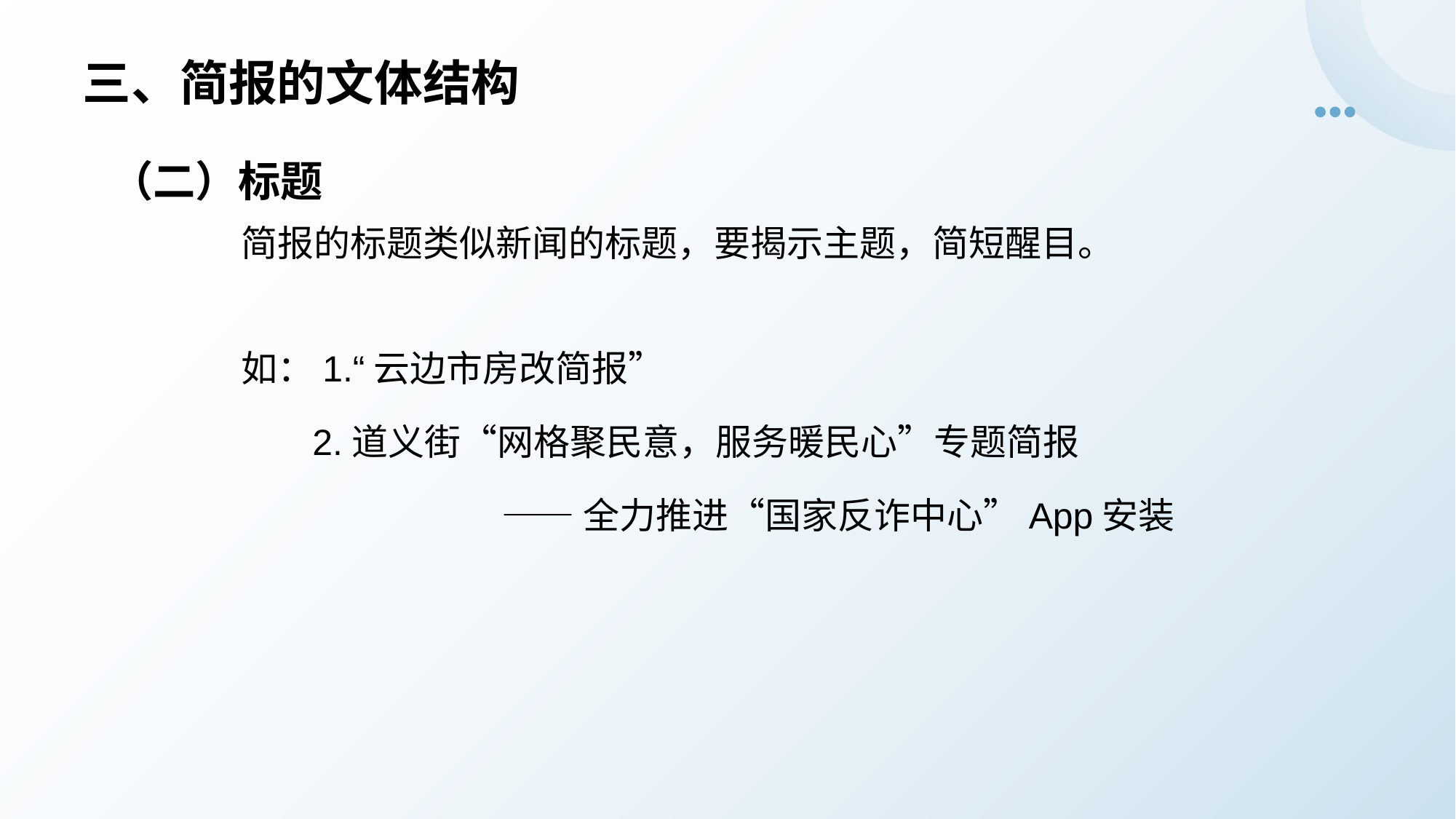

# 三、简报的文体结构
（二）标题
简报的标题类似新闻的标题，要揭示主题，简短醒目。

如：1.“云边市房改简报”
       2.道义街“网格聚民意，服务暖民心”专题简报
——全力推进“国家反诈中心”App安装